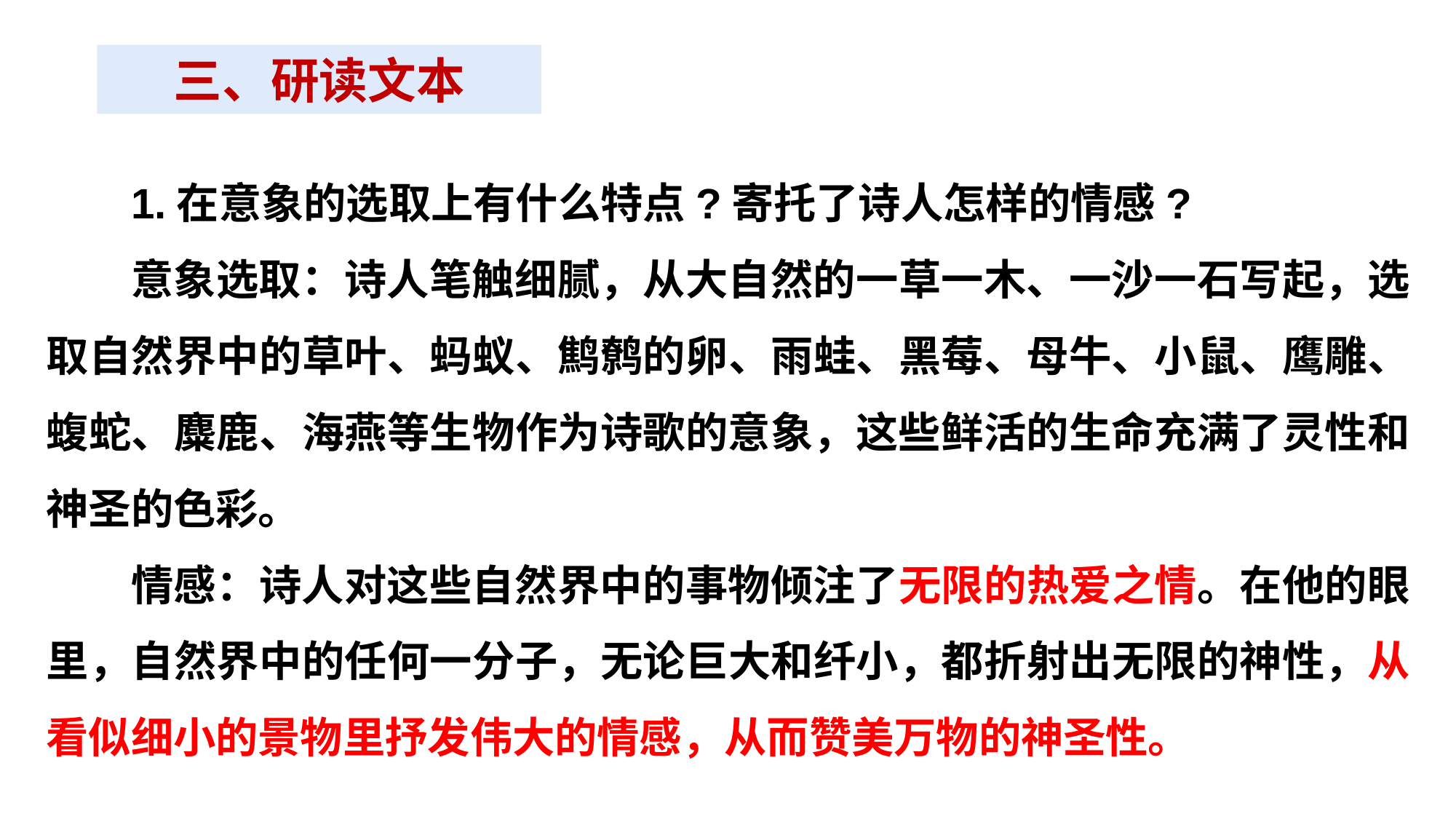

三、研读文本
1.在意象的选取上有什么特点?寄托了诗人怎样的情感?
意象选取：诗人笔触细腻，从大自然的一草一木、一沙一石写起，选取自然界中的草叶、蚂蚁、鹪鹩的卵、雨蛙、黑莓、母牛、小鼠、鹰雕、蝮蛇、麋鹿、海燕等生物作为诗歌的意象，这些鲜活的生命充满了灵性和神圣的色彩。
情感：诗人对这些自然界中的事物倾注了无限的热爱之情。在他的眼里，自然界中的任何一分子，无论巨大和纤小，都折射出无限的神性，从看似细小的景物里抒发伟大的情感，从而赞美万物的神圣性。